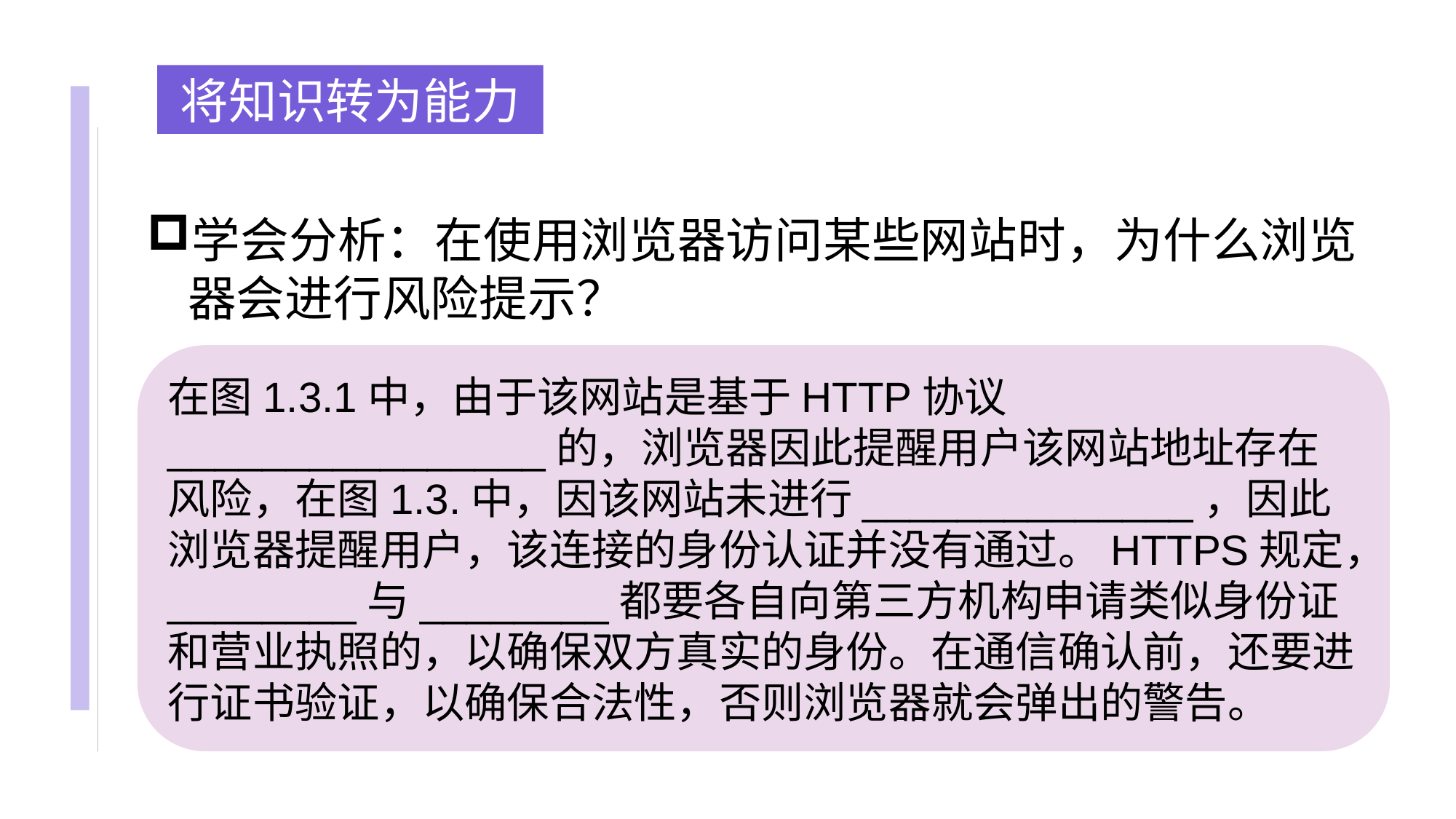

将知识转为能力

学会分析：在使用浏览器访问某些网站时，为什么浏览器会进行风险提示？
在图1.3.1中，由于该网站是基于HTTP协议________________的，浏览器因此提醒用户该网站地址存在风险，在图1.3.中，因该网站未进行______________，因此浏览器提醒用户，该连接的身份认证并没有通过。HTTPS规定，________与________都要各自向第三方机构申请类似身份证和营业执照的，以确保双方真实的身份。在通信确认前，还要进行证书验证，以确保合法性，否则浏览器就会弹出的警告。